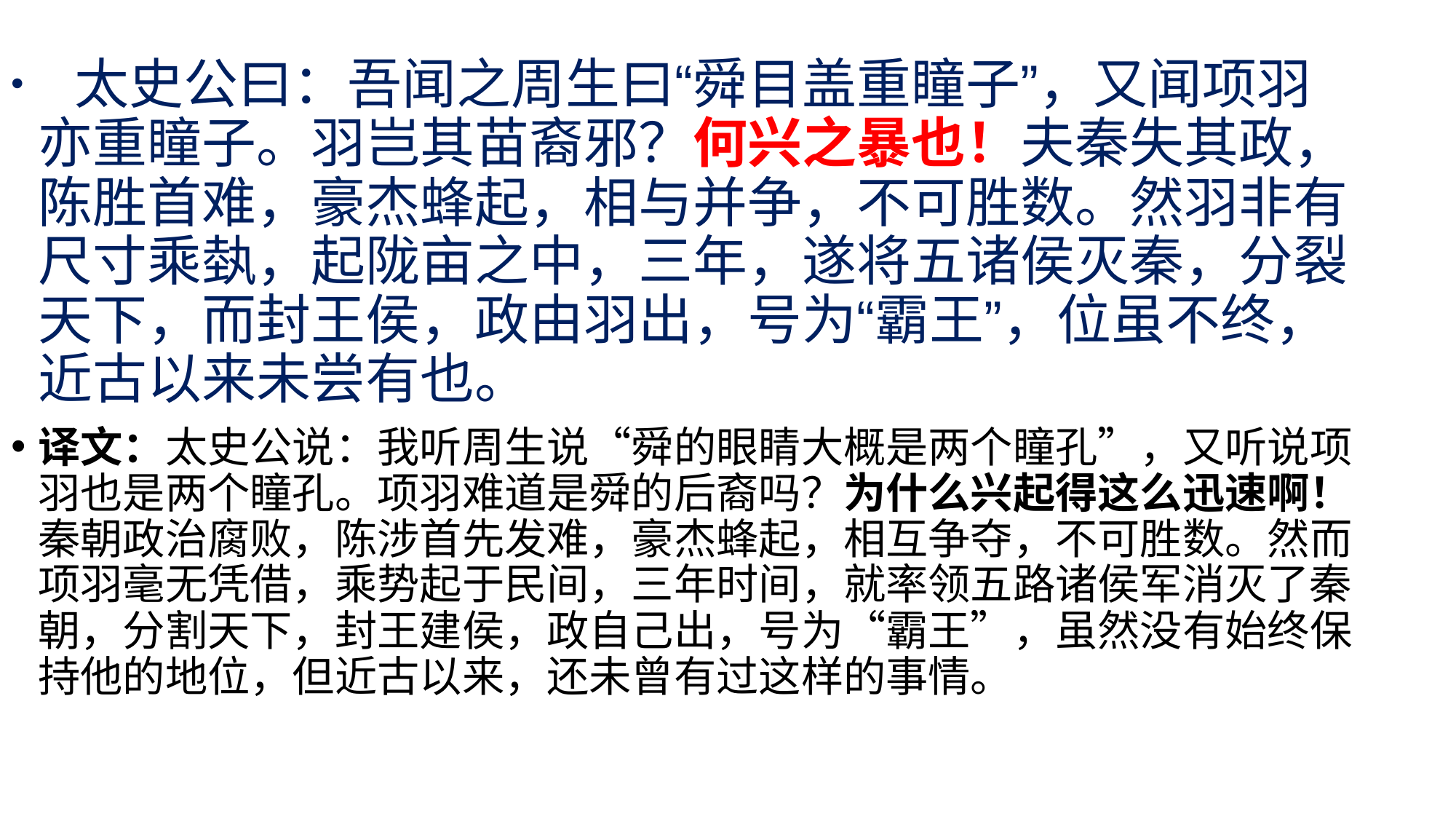

太史公曰：吾闻之周生曰“舜目盖重瞳子”，又闻项羽亦重瞳子。羽岂其苗裔邪？何兴之暴也！夫秦失其政，陈胜首难，豪杰蜂起，相与并争，不可胜数。然羽非有尺寸乘埶，起陇亩之中，三年，遂将五诸侯灭秦，分裂天下，而封王侯，政由羽出，号为“霸王”，位虽不终，近古以来未尝有也。
译文：太史公说：我听周生说“舜的眼睛大概是两个瞳孔”，又听说项羽也是两个瞳孔。项羽难道是舜的后裔吗？为什么兴起得这么迅速啊！秦朝政治腐败，陈涉首先发难，豪杰蜂起，相互争夺，不可胜数。然而项羽毫无凭借，乘势起于民间，三年时间，就率领五路诸侯军消灭了秦朝，分割天下，封王建侯，政自己出，号为“霸王”，虽然没有始终保持他的地位，但近古以来，还未曾有过这样的事情。